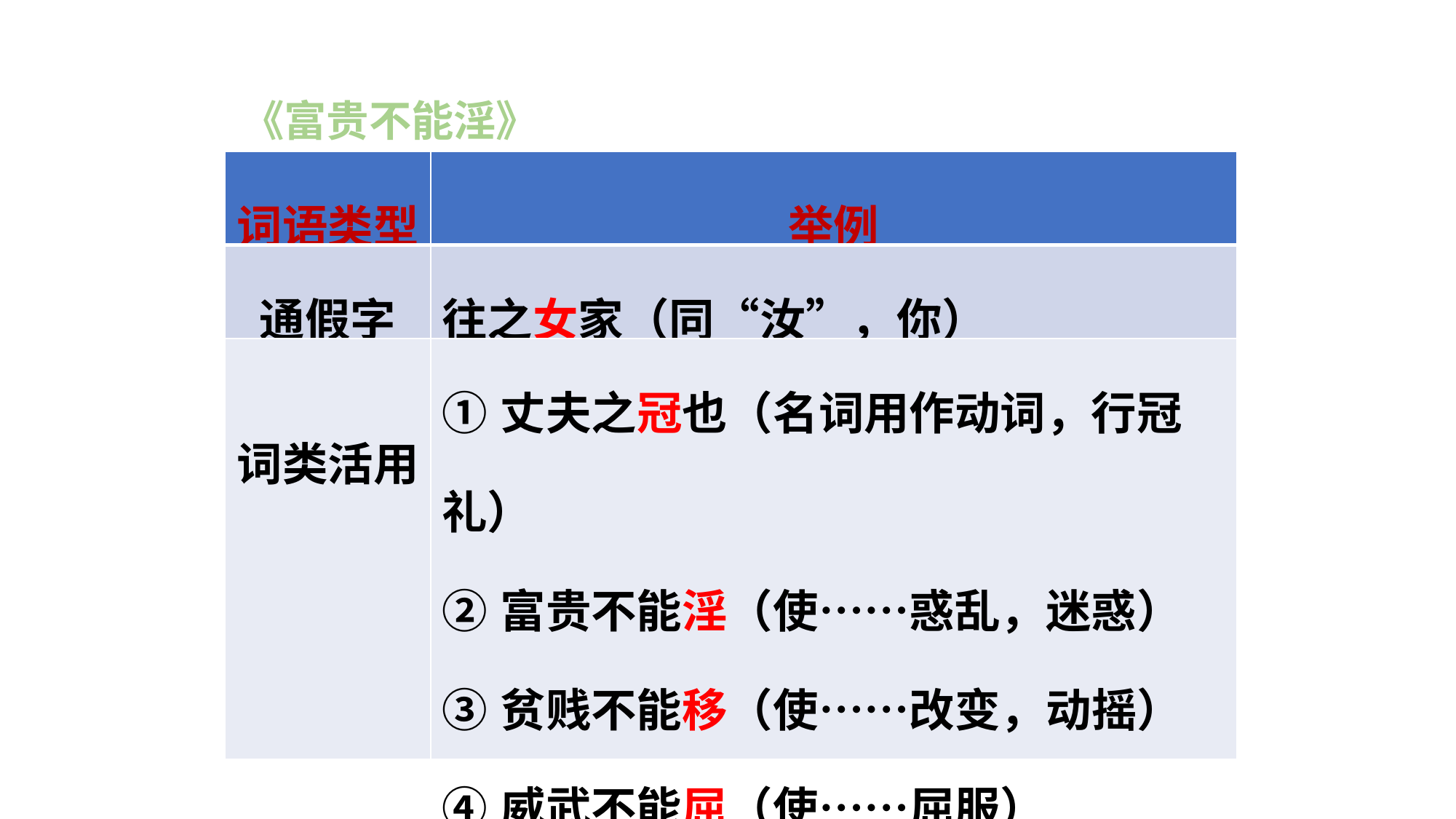

《富贵不能淫》
| 词语类型 | 举例 |
| --- | --- |
| 通假字 | 往之女家（同“汝”，你） |
| 词类活用 | ①丈夫之冠也（名词用作动词，行冠礼） ②富贵不能淫（使……惑乱，迷惑） ③贫贱不能移（使……改变，动摇） ④威武不能屈（使……屈服） |